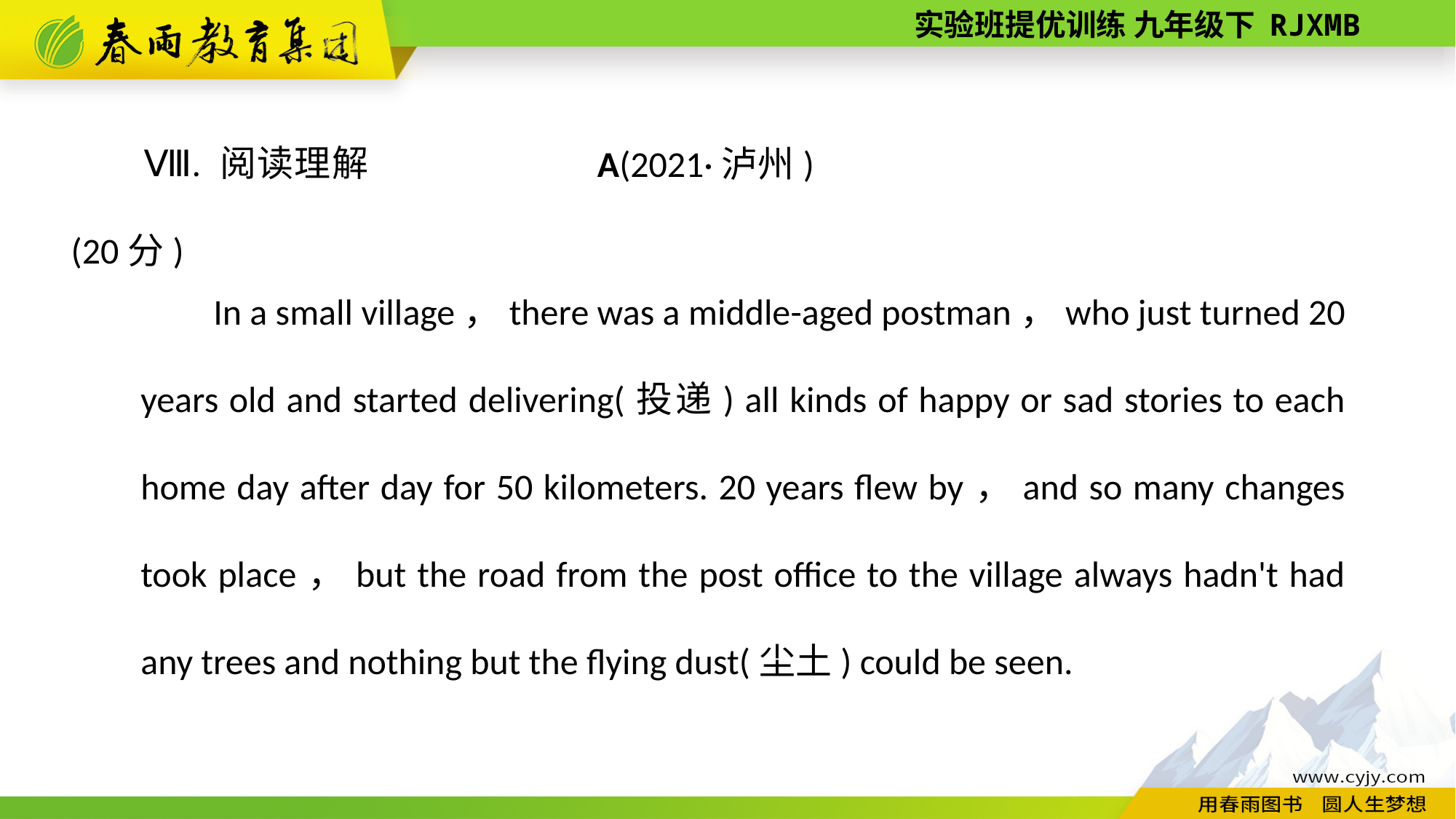

Ⅷ. 阅读理解(20分)
A(2021·泸州)
In a small village，there was a middle­-aged postman，who just turned 20 years old and started delivering(投递) all kinds of happy or sad stories to each home day after day for 50 kilometers. 20 years flew by，and so many changes took place，but the road from the post office to the village always hadn't had any trees and nothing but the flying dust(尘土) could be seen.